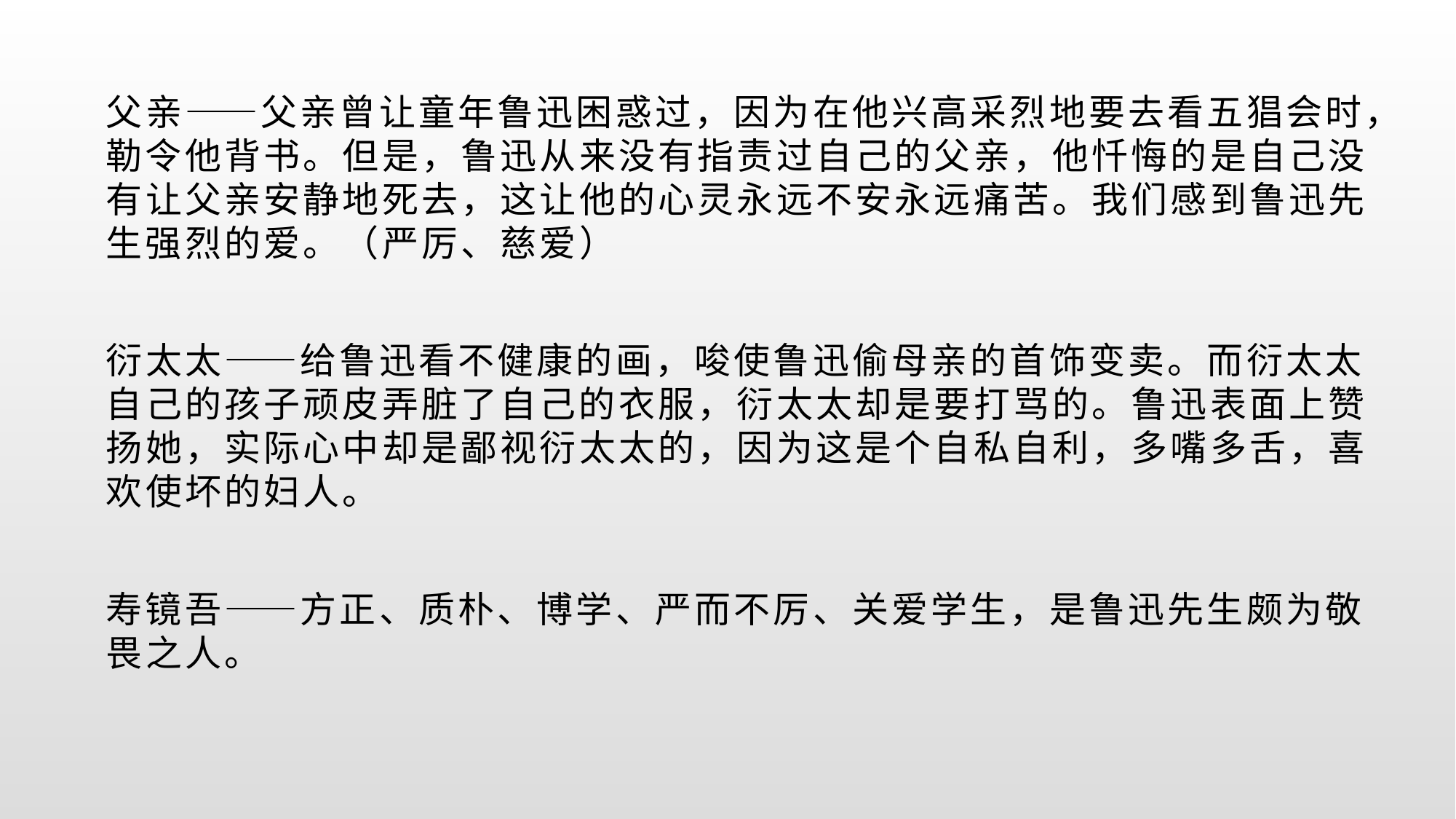

父亲——父亲曾让童年鲁迅困惑过，因为在他兴高采烈地要去看五猖会时，勒令他背书。但是，鲁迅从来没有指责过自己的父亲，他忏悔的是自己没有让父亲安静地死去，这让他的心灵永远不安永远痛苦。我们感到鲁迅先生强烈的爱。（严厉、慈爱）

衍太太——给鲁迅看不健康的画，唆使鲁迅偷母亲的首饰变卖。而衍太太自己的孩子顽皮弄脏了自己的衣服，衍太太却是要打骂的。鲁迅表面上赞扬她，实际心中却是鄙视衍太太的，因为这是个自私自利，多嘴多舌，喜欢使坏的妇人。

寿镜吾——方正、质朴、博学、严而不厉、关爱学生，是鲁迅先生颇为敬畏之人。